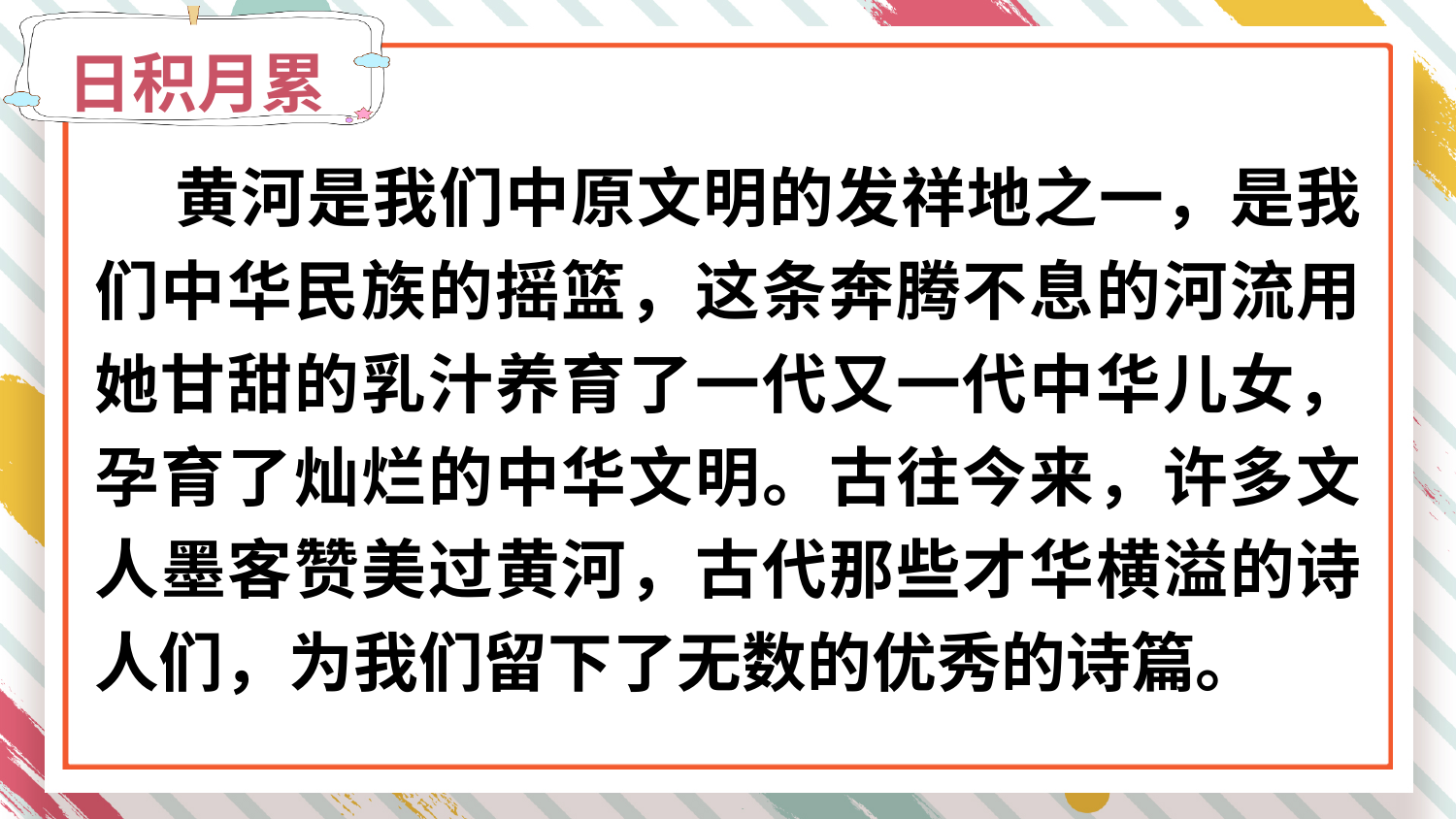

日积月累
    黄河是我们中原文明的发祥地之一，是我们中华民族的摇篮，这条奔腾不息的河流用她甘甜的乳汁养育了一代又一代中华儿女，孕育了灿烂的中华文明。古往今来，许多文人墨客赞美过黄河，古代那些才华横溢的诗人们，为我们留下了无数的优秀的诗篇。